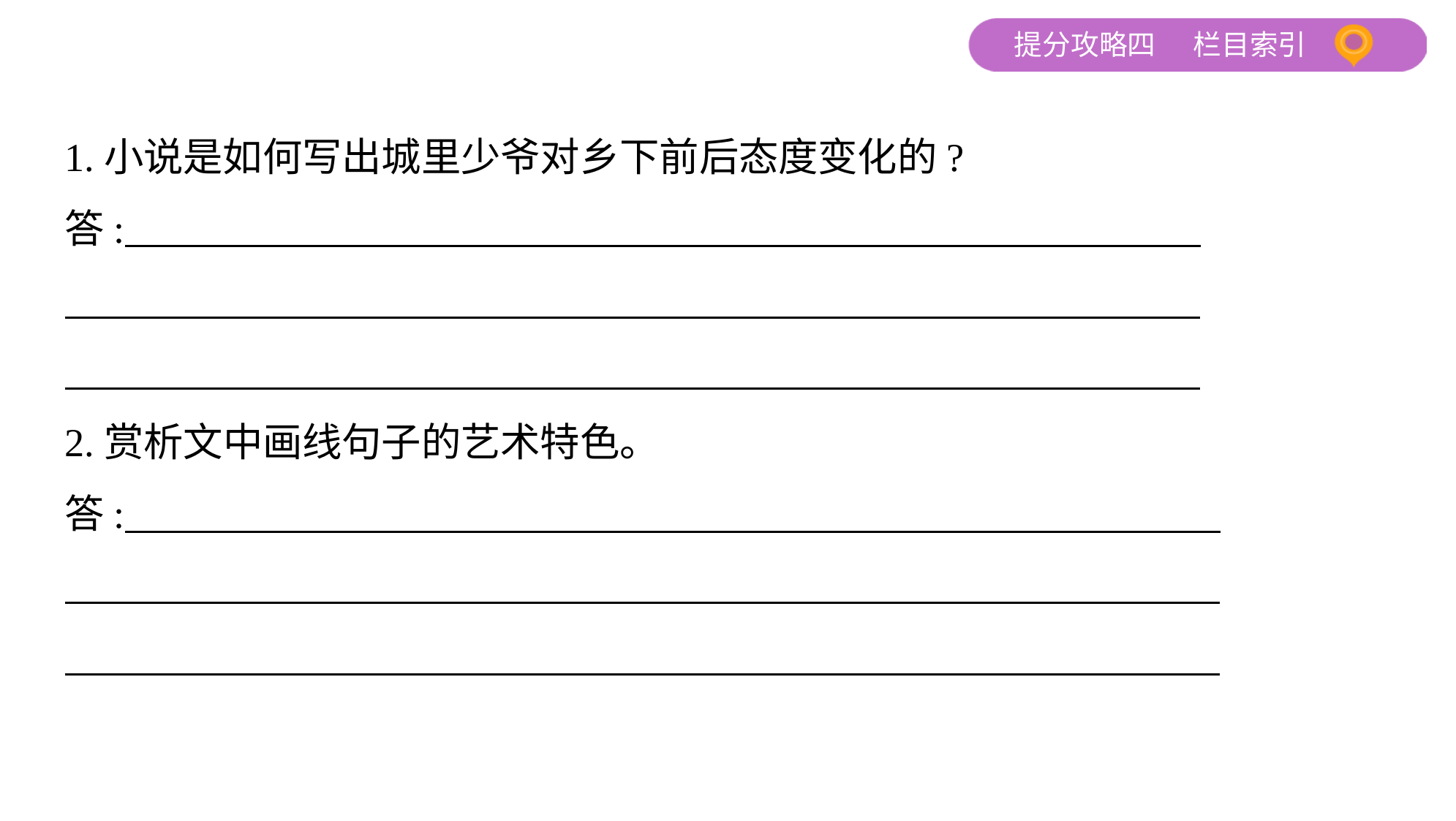

1.小说是如何写出城里少爷对乡下前后态度变化的?
答:

2.赏析文中画线句子的艺术特色。
答: